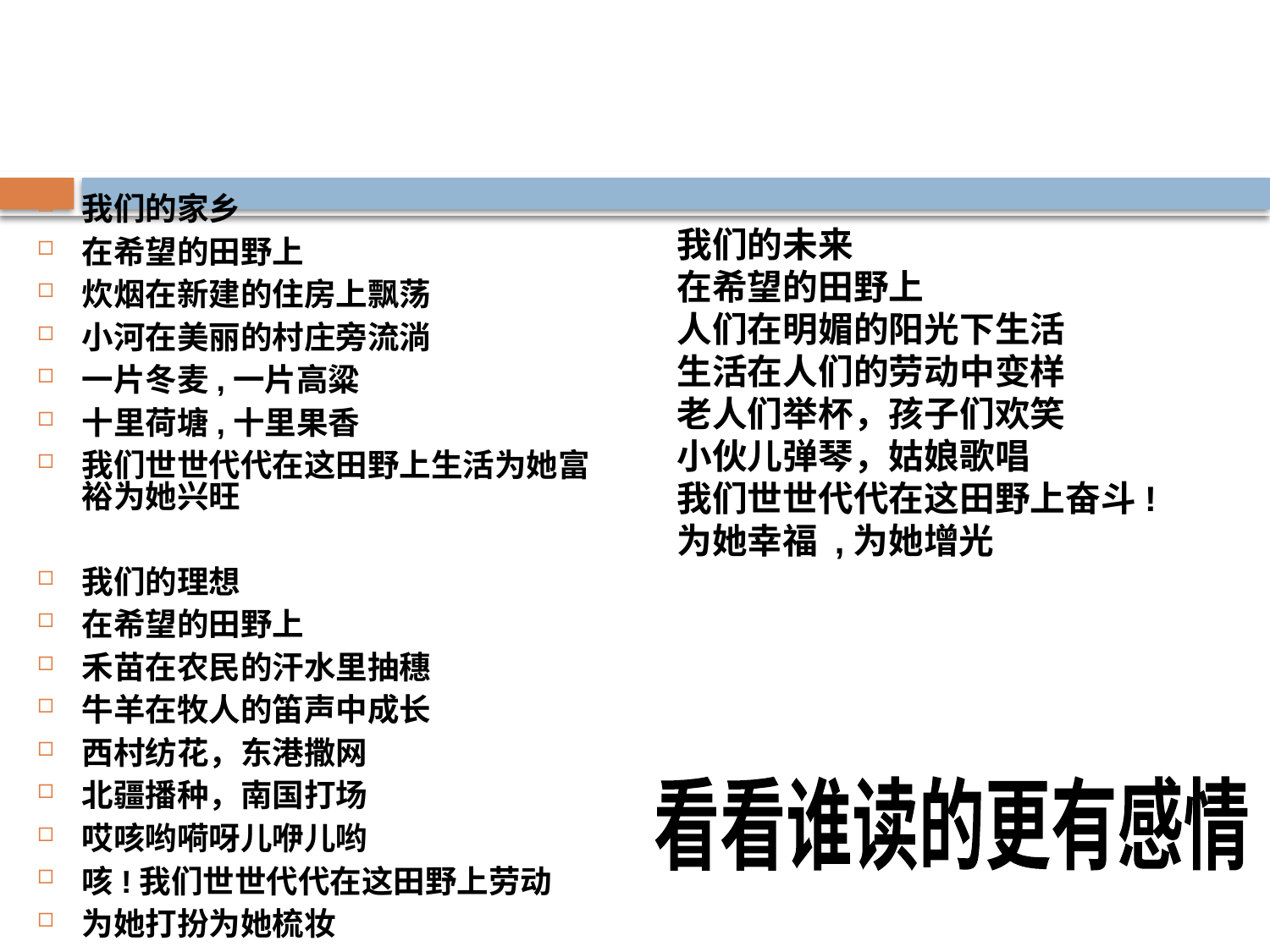

我们的家乡
在希望的田野上
炊烟在新建的住房上飘荡
小河在美丽的村庄旁流淌
一片冬麦,一片高粱
十里荷塘,十里果香
我们世世代代在这田野上生活为她富裕为她兴旺

我们的理想
在希望的田野上
禾苗在农民的汗水里抽穗
牛羊在牧人的笛声中成长
西村纺花，东港撒网
北疆播种，南国打场
哎咳哟嗬呀儿咿儿哟
咳!我们世世代代在这田野上劳动
为她打扮为她梳妆
我们的未来
在希望的田野上
人们在明媚的阳光下生活
生活在人们的劳动中变样
老人们举杯，孩子们欢笑
小伙儿弹琴，姑娘歌唱
我们世世代代在这田野上奋斗!
为她幸福 ,为她增光
看看谁读的更有感情